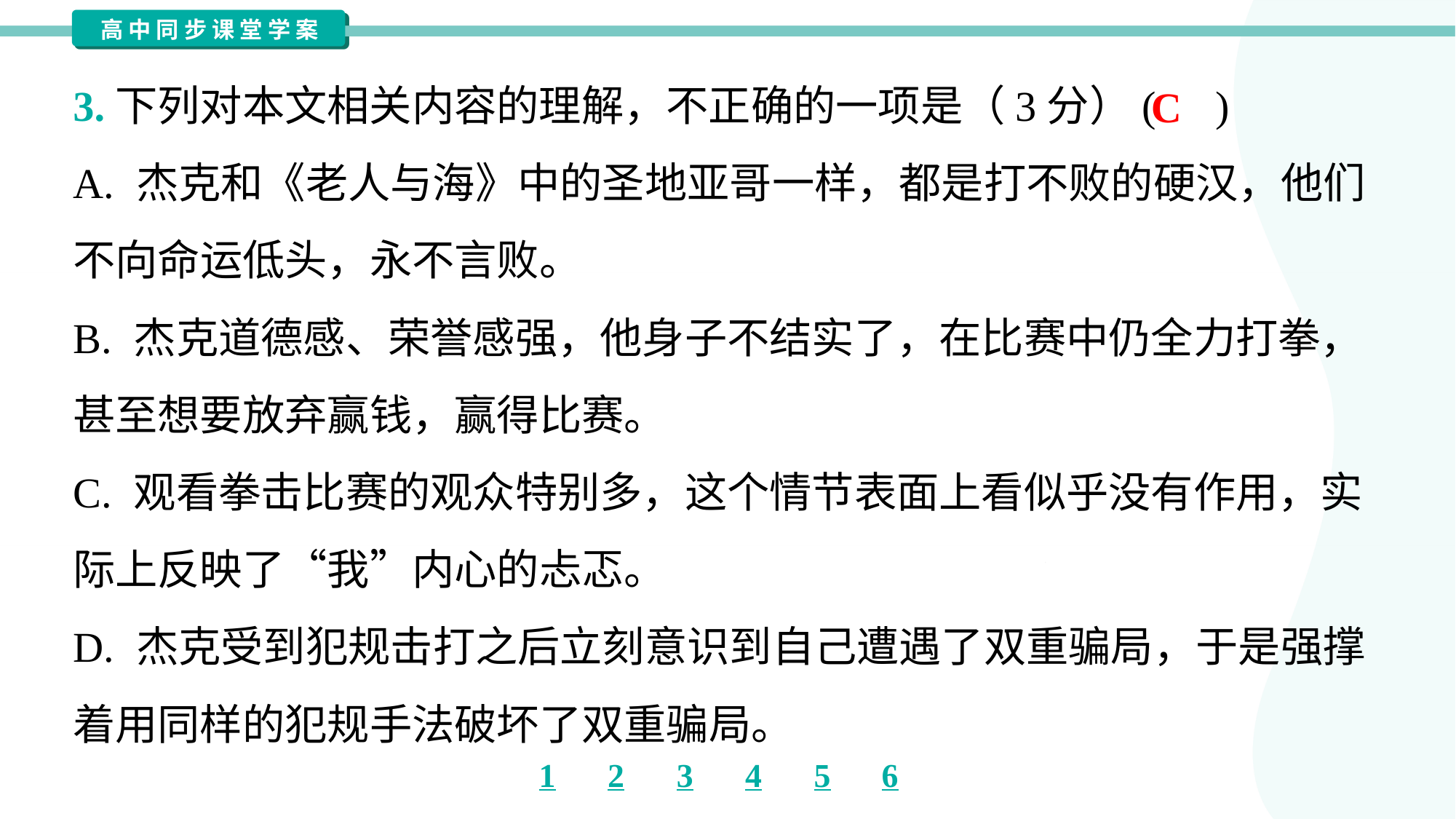

3.下列对本文相关内容的理解，不正确的一项是（3分）(     )
C
A. 杰克和《老人与海》中的圣地亚哥一样，都是打不败的硬汉，他们
不向命运低头，永不言败。
B. 杰克道德感、荣誉感强，他身子不结实了，在比赛中仍全力打拳，
甚至想要放弃赢钱，赢得比赛。
C. 观看拳击比赛的观众特别多，这个情节表面上看似乎没有作用，实
际上反映了“我”内心的忐忑。
D. 杰克受到犯规击打之后立刻意识到自己遭遇了双重骗局，于是强撑
着用同样的犯规手法破坏了双重骗局。